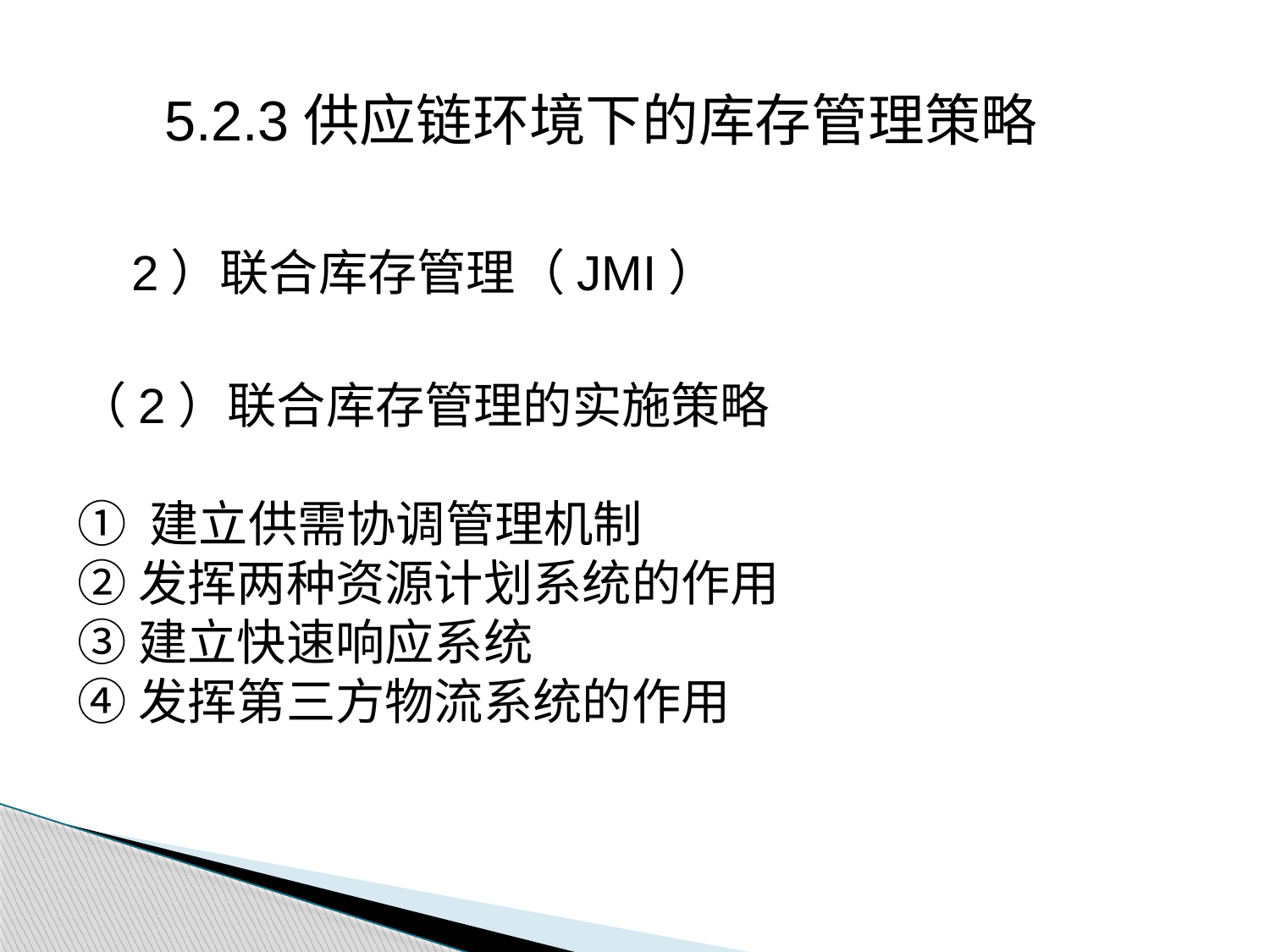

5.2.3供应链环境下的库存管理策略
2）联合库存管理（JMI）

（2）联合库存管理的实施策略

① 建立供需协调管理机制
②发挥两种资源计划系统的作用
③建立快速响应系统
④发挥第三方物流系统的作用